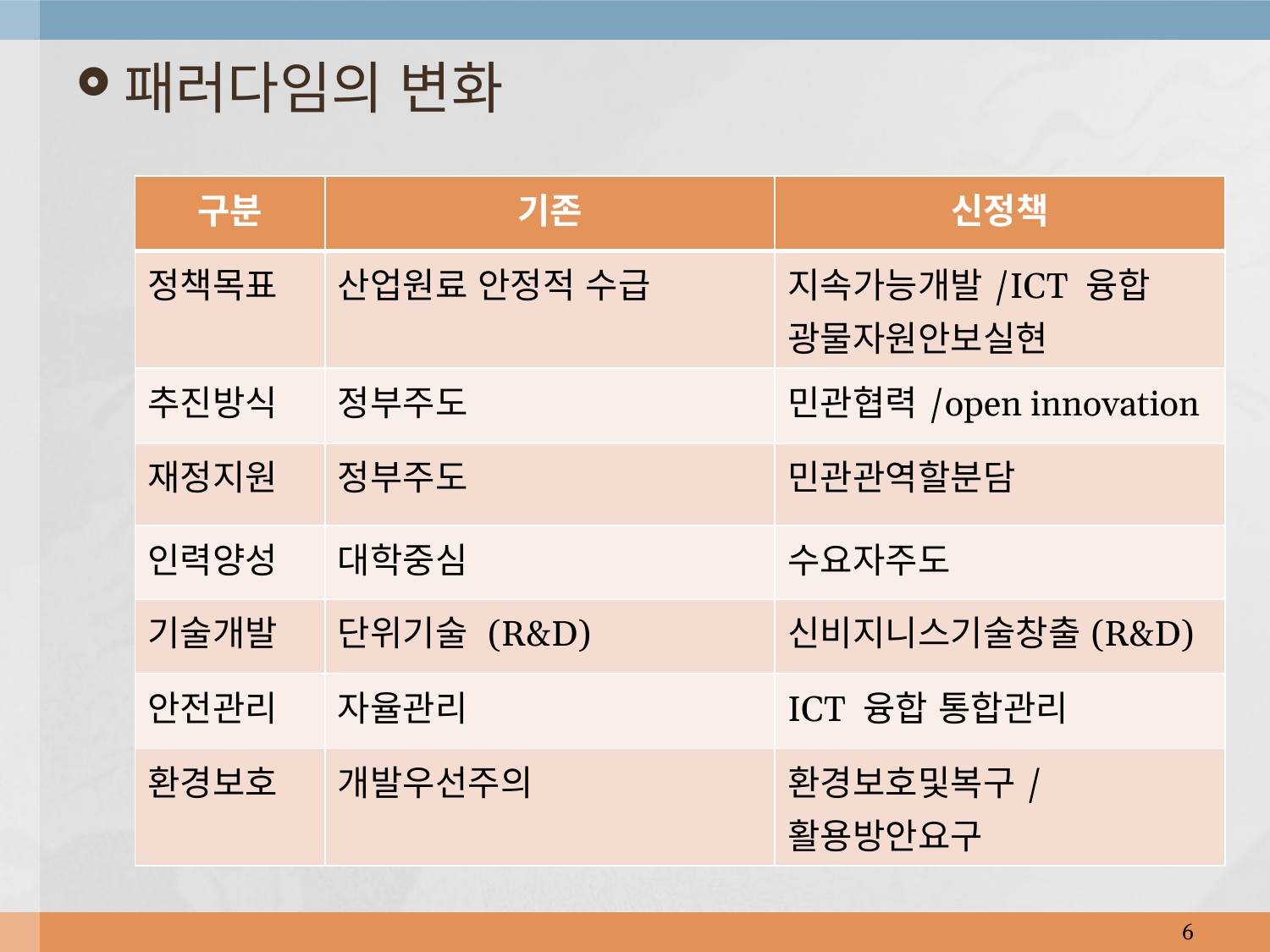

패러다임의 변화

| 구분 | 기존 | 신정책 |
| --- | --- | --- |
| 정책목표 | 산업원료 안정적 수급 | 지속가능개발/ICT 융합 광물자원안보실현 |
| 추진방식 | 정부주도 | 민관협력/open innovation |
| 재정지원 | 정부주도 | 민관관역할분담 |
| 인력양성 | 대학중심 | 수요자주도 |
| 기술개발 | 단위기술 (R&D) | 신비지니스기술창출(R&D) |
| 안전관리 | 자율관리 | ICT 융합 통합관리 |
| 환경보호 | 개발우선주의 | 환경보호및복구/ 활용방안요구 |
6